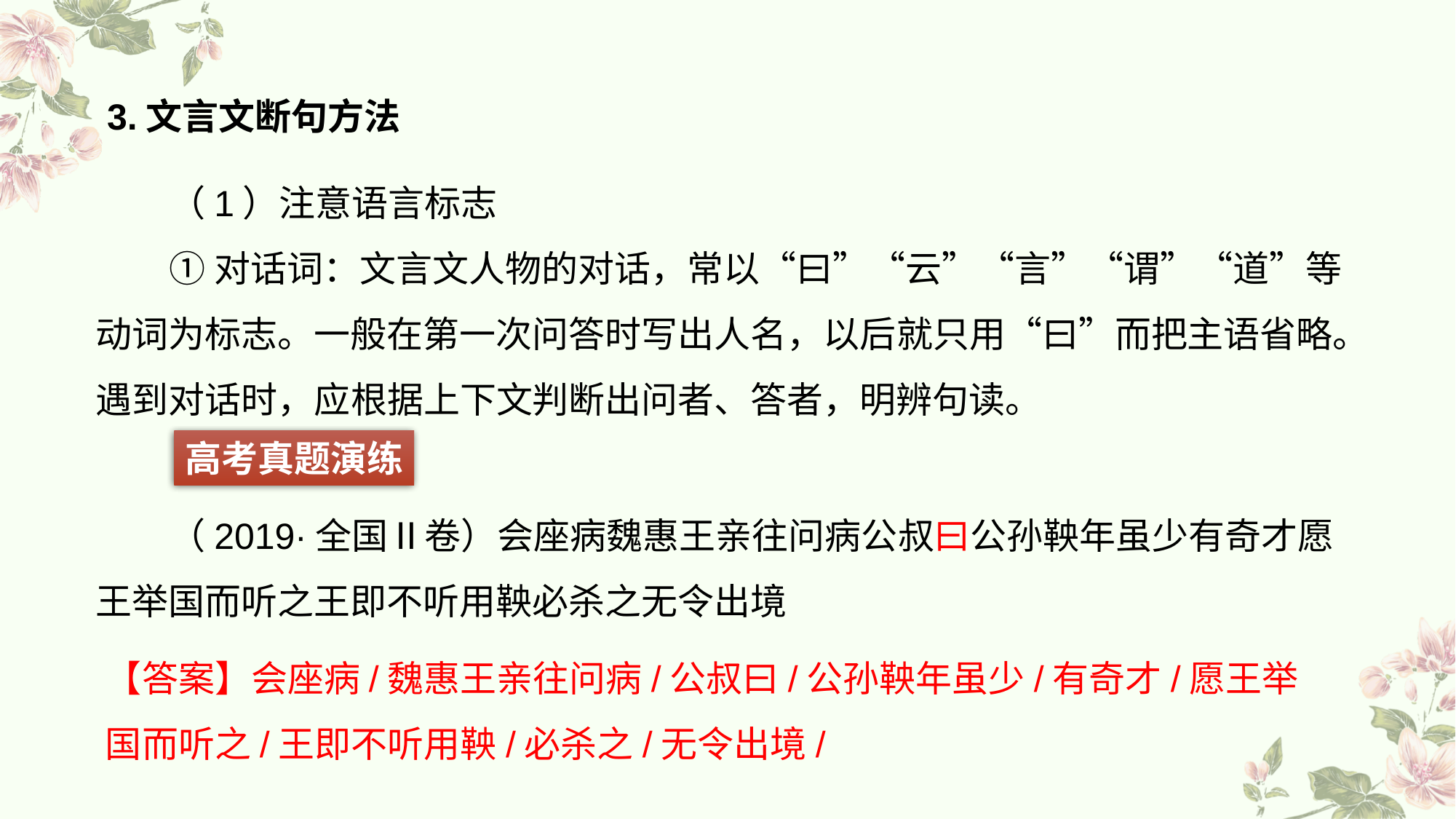

# 3.文言文断句方法
（1）注意语言标志
①对话词：文言文人物的对话，常以“曰”“云”“言”“谓”“道”等动词为标志。一般在第一次问答时写出人名，以后就只用“曰”而把主语省略。遇到对话时，应根据上下文判断出问者、答者，明辨句读。
高考真题演练
（2019·全国Ⅱ卷）会座病魏惠王亲往问病公叔曰公孙鞅年虽少有奇才愿王举国而听之王即不听用鞅必杀之无令出境
【答案】会座病/魏惠王亲往问病/公叔曰/公孙鞅年虽少/有奇才/愿王举国而听之/王即不听用鞅/必杀之/无令出境/